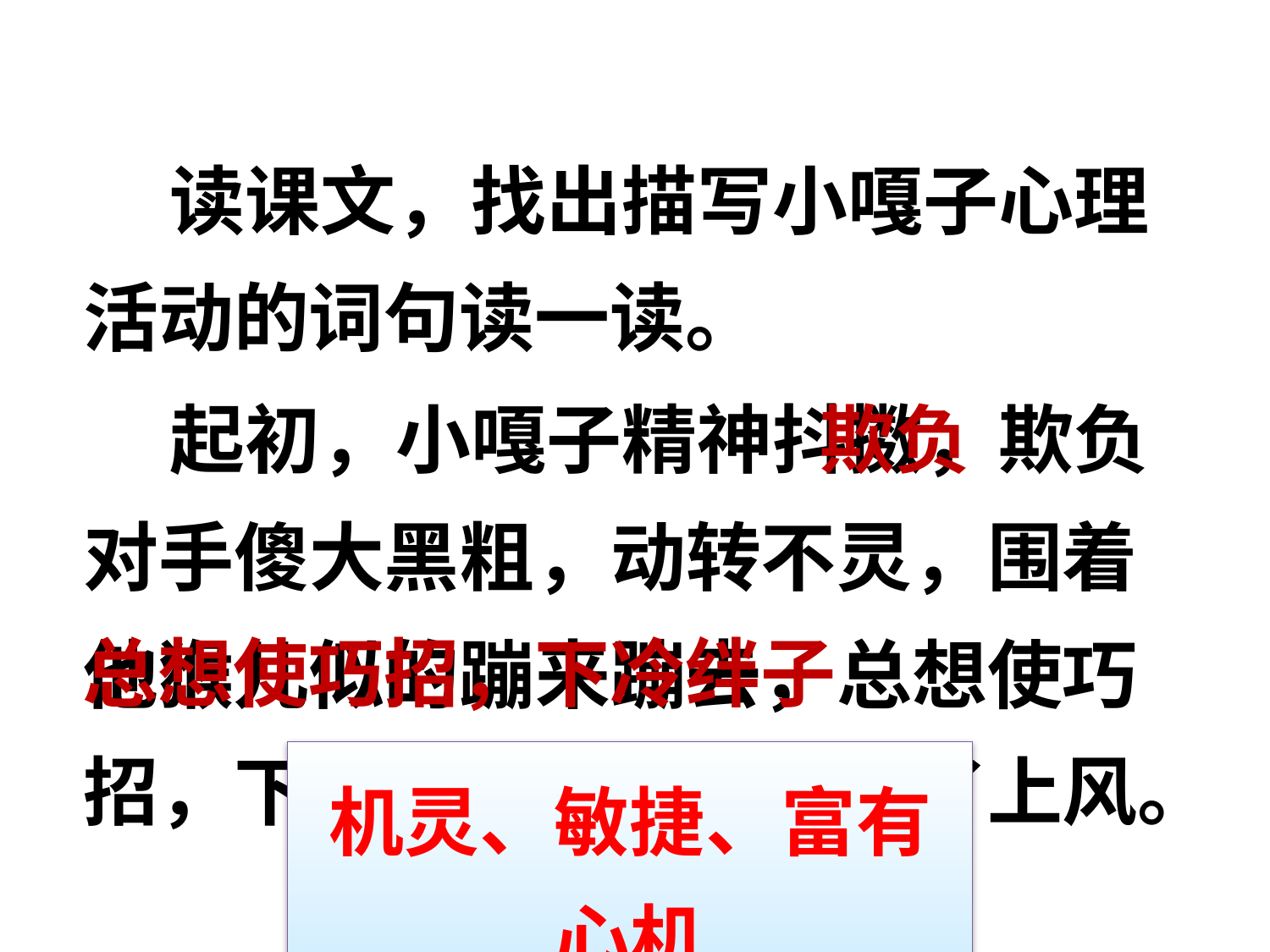

读课文，找出描写小嘎子心理活动的词句读一读。
欺负
    起初，小嘎子精神抖擞，欺负对手傻大黑粗，动转不灵，围着他猴儿似的蹦来蹦去，总想使巧招，下冷绊子，仿佛很占了上风。
总想使巧招，下冷绊子
机灵、敏捷、富有心机